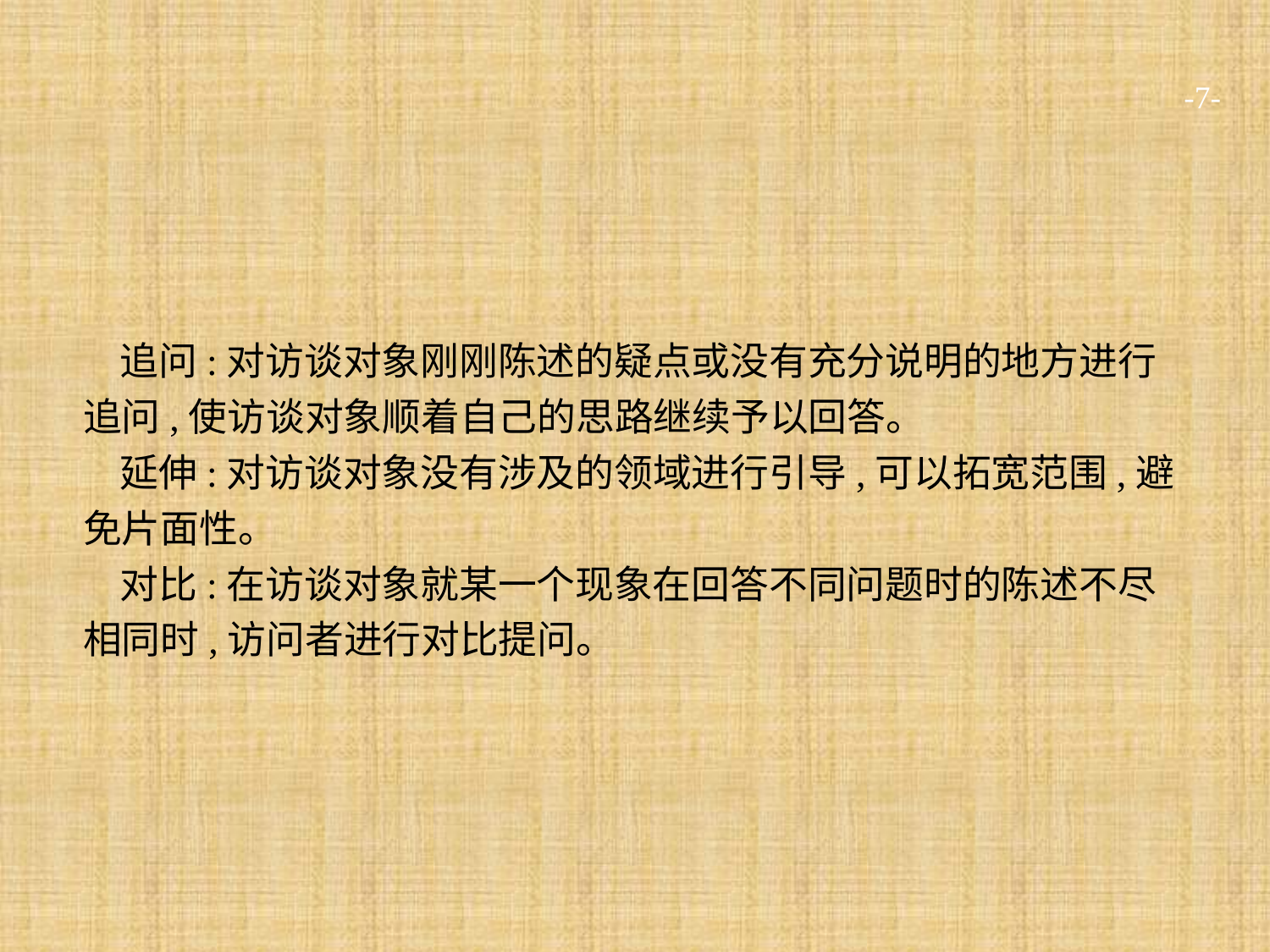

-7-
追问:对访谈对象刚刚陈述的疑点或没有充分说明的地方进行追问,使访谈对象顺着自己的思路继续予以回答。
延伸:对访谈对象没有涉及的领域进行引导,可以拓宽范围,避免片面性。
对比:在访谈对象就某一个现象在回答不同问题时的陈述不尽相同时,访问者进行对比提问。